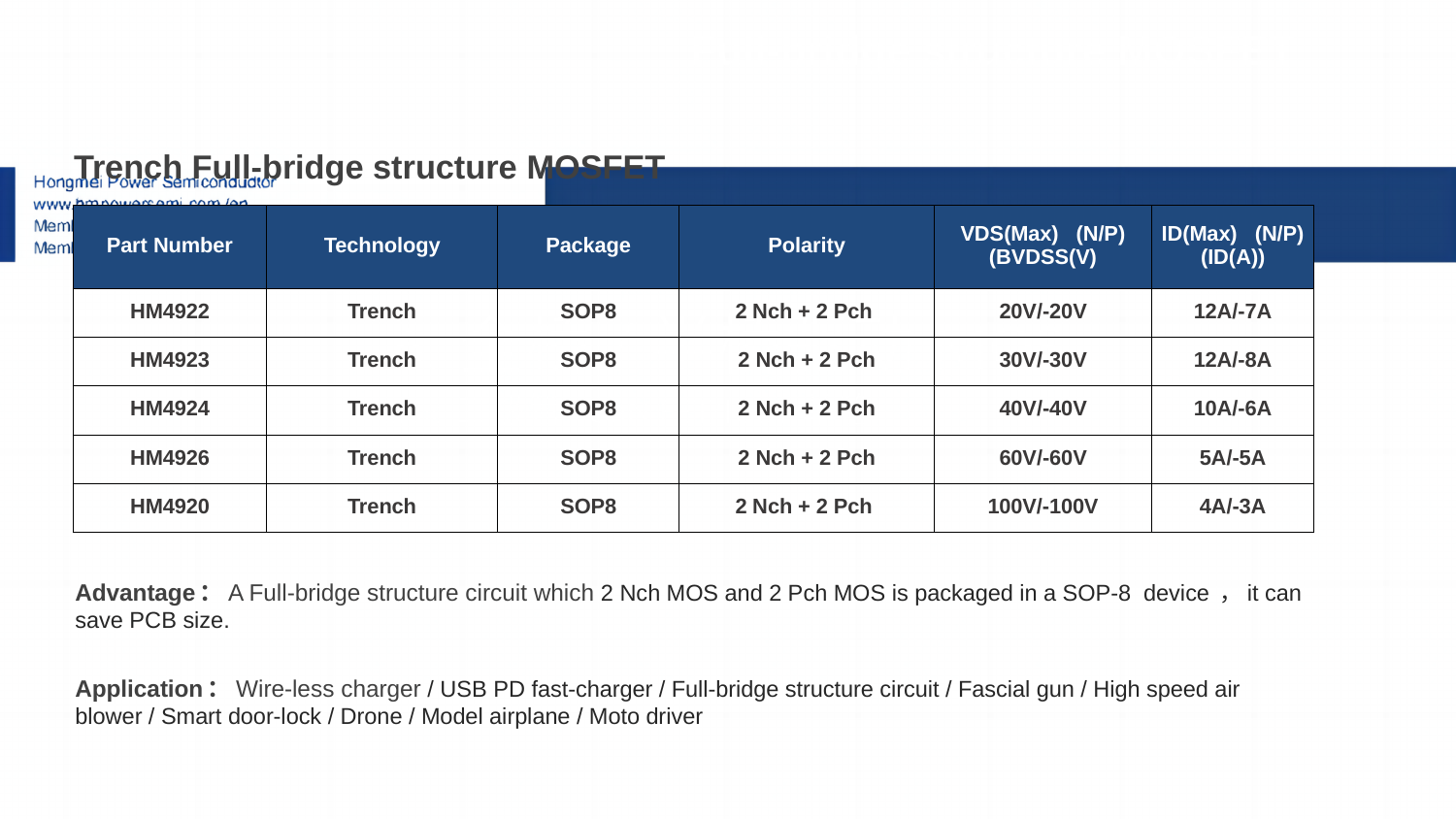

Full-bridge structure MOSFET
| Trench Full-bridge structure MOSFET |  |  |  |  |  |
| --- | --- | --- | --- | --- | --- |
| Part Number | Technology | Package | Polarity | VDS(Max) (N/P)(BVDSS(V) | ID(Max) (N/P)(ID(A)) |
| HM4922 | Trench | SOP8 | 2 Nch + 2 Pch | 20V/-20V | 12A/-7A |
| HM4923 | Trench | SOP8 | 2 Nch + 2 Pch | 30V/-30V | 12A/-8A |
| HM4924 | Trench | SOP8 | 2 Nch + 2 Pch | 40V/-40V | 10A/-6A |
| HM4926 | Trench | SOP8 | 2 Nch + 2 Pch | 60V/-60V | 5A/-5A |
| HM4920 | Trench | SOP8 | 2 Nch + 2 Pch | 100V/-100V | 4A/-3A |
# 6.全桥/半桥驱动MOS
1.Sic二极管/GaN FET/IGBT单管
Advantage：A Full-bridge structure circuit which 2 Nch MOS and 2 Pch MOS is packaged in a SOP-8  device ，it can save PCB size.

Application：Wire-less charger / USB PD fast-charger / Full-bridge structure circuit / Fascial gun / High speed air blower / Smart door-lock / Drone / Model airplane / Moto driver